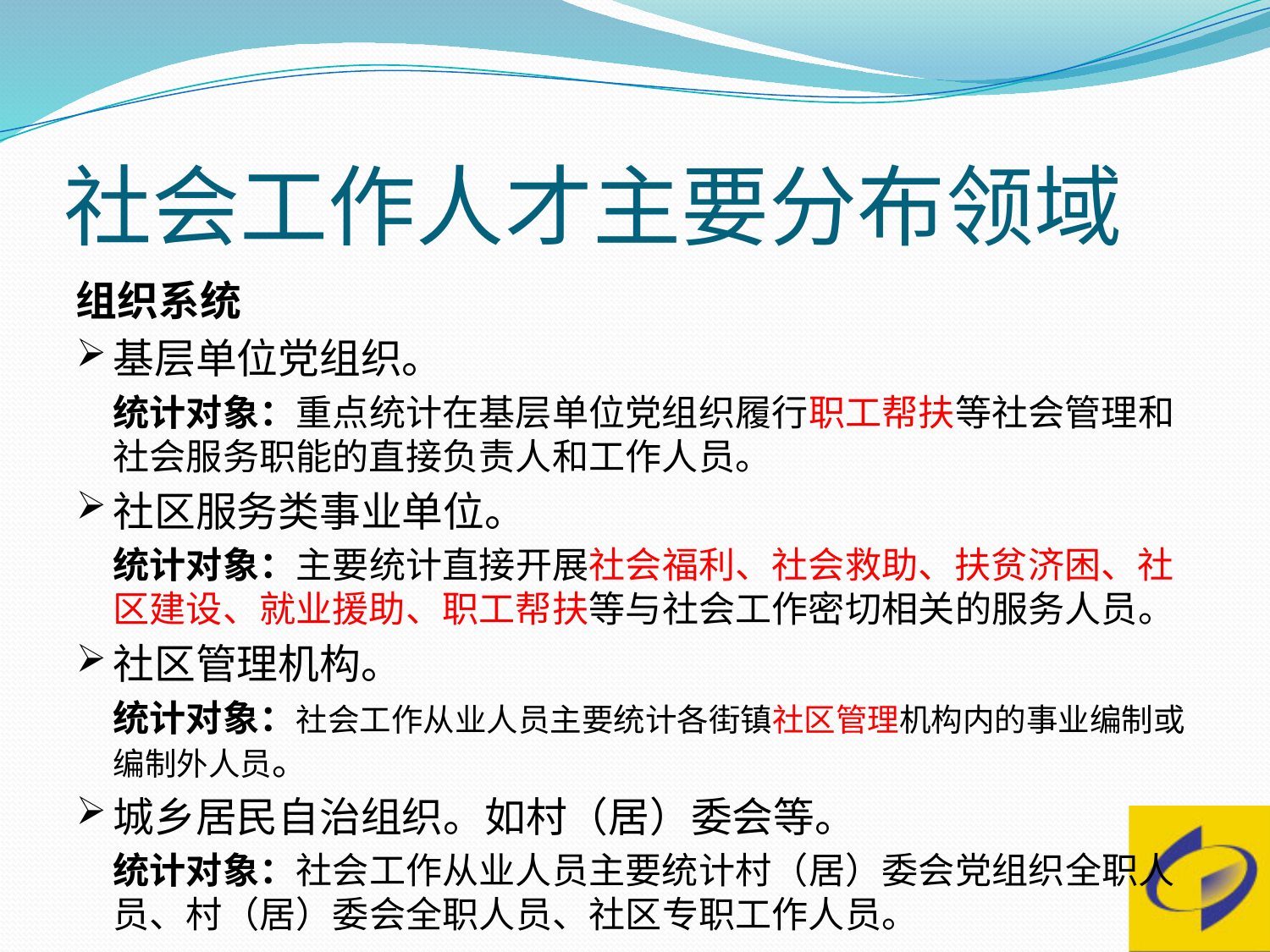

# 社会工作人才主要分布领域
组织系统
基层单位党组织。
统计对象：重点统计在基层单位党组织履行职工帮扶等社会管理和社会服务职能的直接负责人和工作人员。
社区服务类事业单位。
统计对象：主要统计直接开展社会福利、社会救助、扶贫济困、社区建设、就业援助、职工帮扶等与社会工作密切相关的服务人员。
社区管理机构。
统计对象：社会工作从业人员主要统计各街镇社区管理机构内的事业编制或编制外人员。
城乡居民自治组织。如村（居）委会等。
统计对象：社会工作从业人员主要统计村（居）委会党组织全职人员、村（居）委会全职人员、社区专职工作人员。